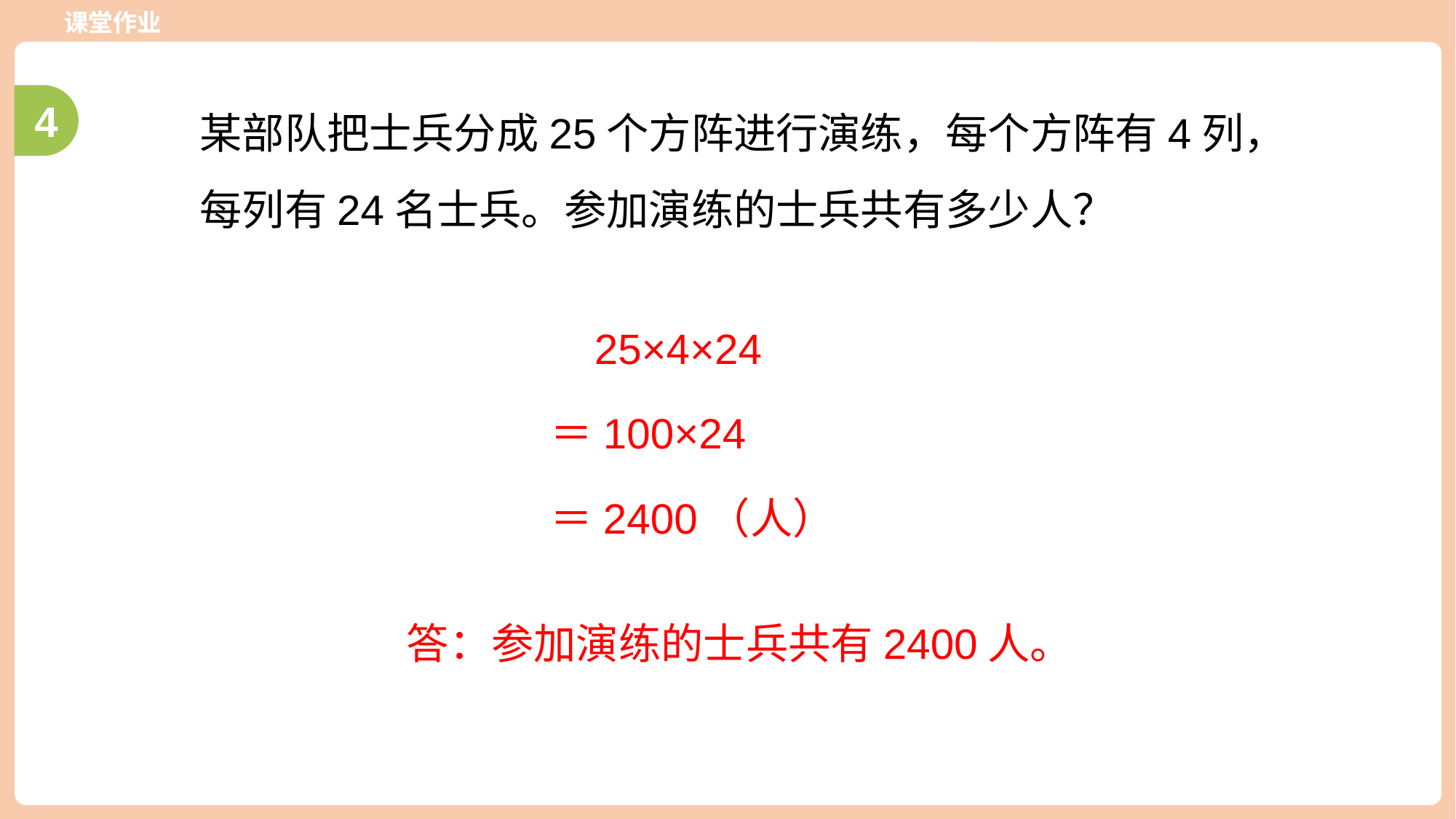

课堂作业
某部队把士兵分成25个方阵进行演练，每个方阵有4列，每列有24名士兵。参加演练的士兵共有多少人？
4
25×4×24
＝100×24
＝2400（人）
答：参加演练的士兵共有2400人。